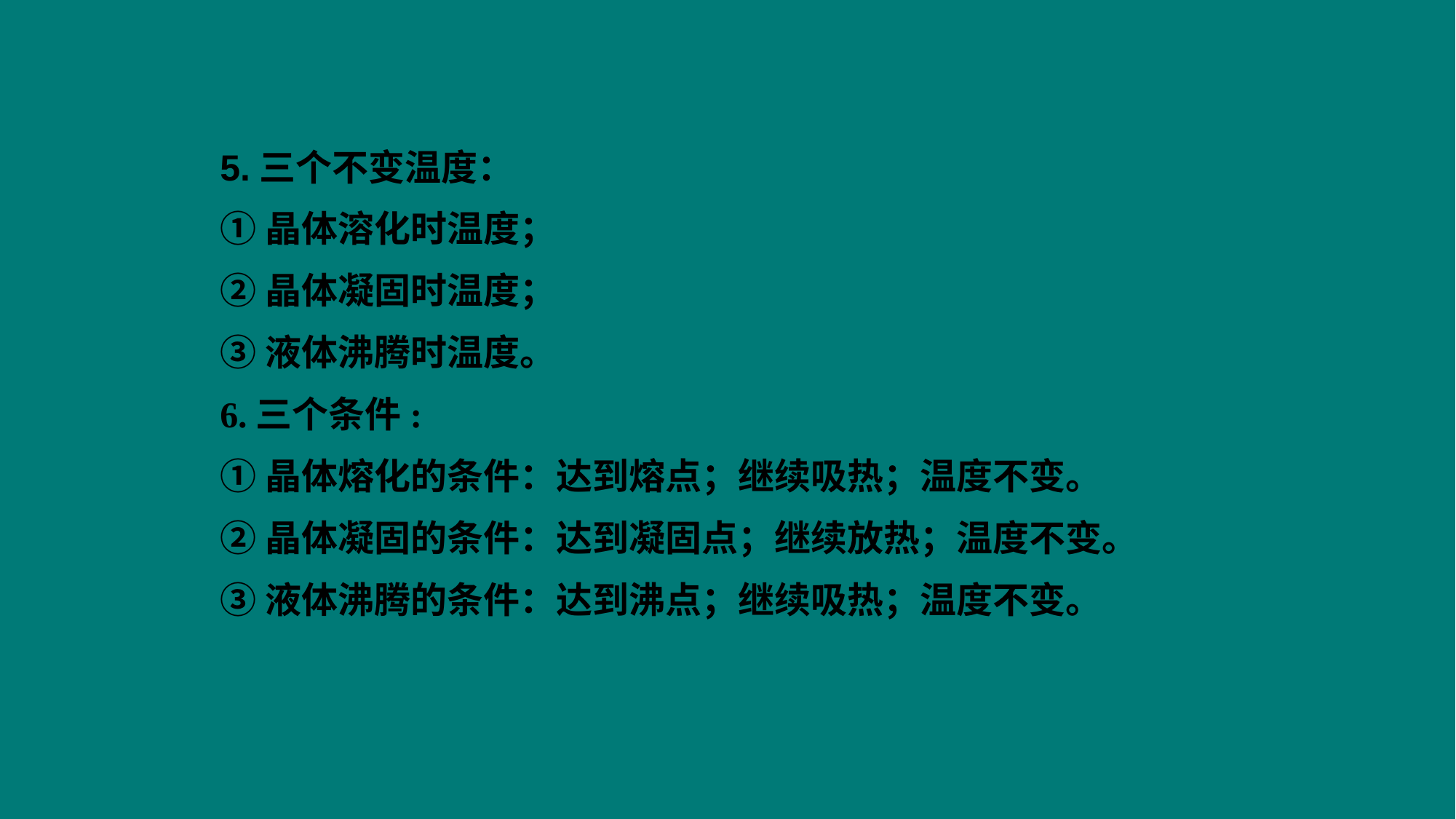

5.三个不变温度：
①晶体溶化时温度；
②晶体凝固时温度；
③液体沸腾时温度。
6.三个条件:
①晶体熔化的条件：达到熔点；继续吸热；温度不变。
②晶体凝固的条件：达到凝固点；继续放热；温度不变。
③液体沸腾的条件：达到沸点；继续吸热；温度不变。